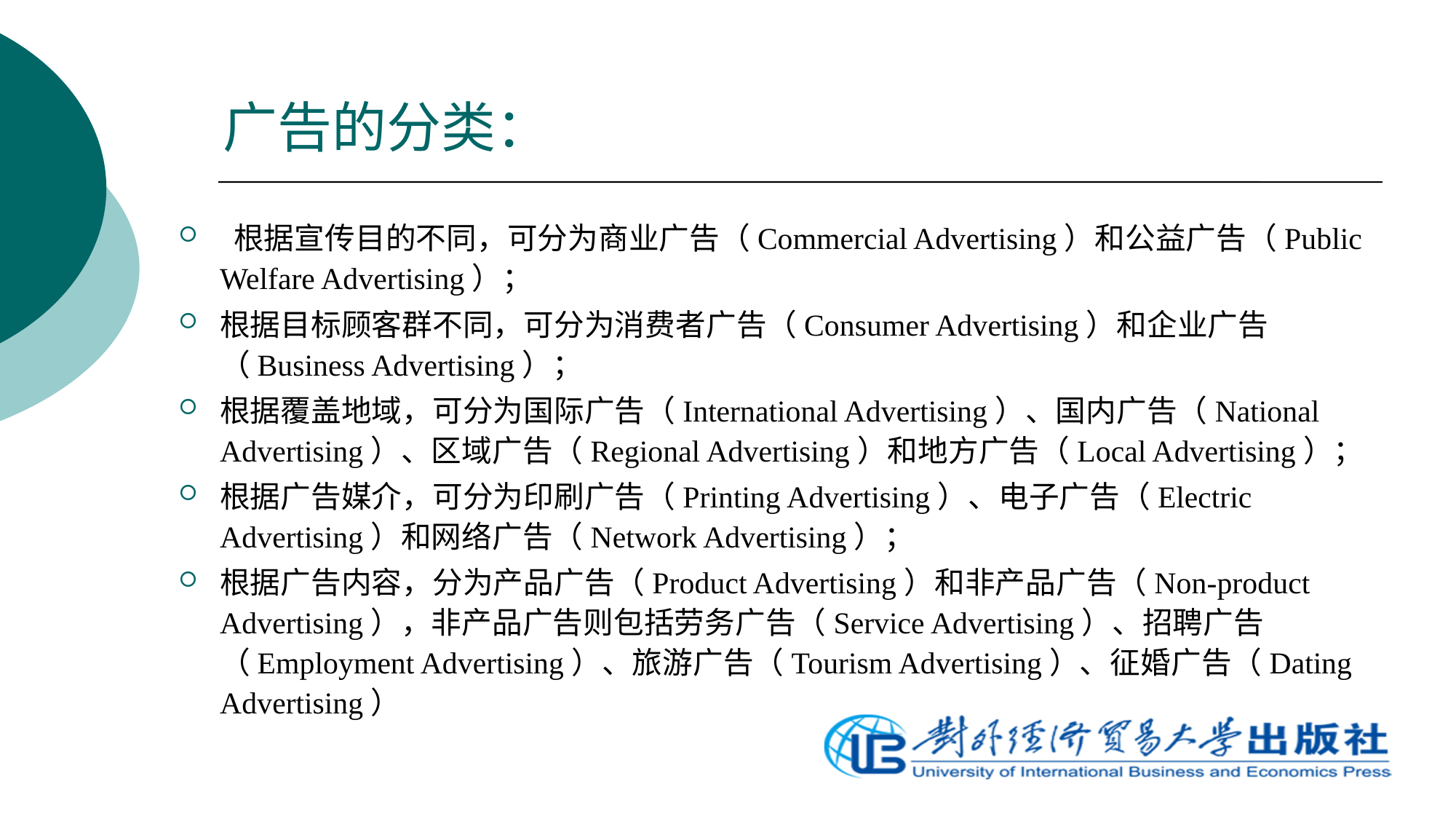

# 广告的分类：
 根据宣传目的不同，可分为商业广告（Commercial Advertising）和公益广告（Public Welfare Advertising）；
根据目标顾客群不同，可分为消费者广告（Consumer Advertising）和企业广告（Business Advertising）；
根据覆盖地域，可分为国际广告（International Advertising）、国内广告（National Advertising）、区域广告（Regional Advertising）和地方广告（Local Advertising）；
根据广告媒介，可分为印刷广告（Printing Advertising）、电子广告（Electric Advertising）和网络广告（Network Advertising）；
根据广告内容，分为产品广告（Product Advertising）和非产品广告（Non-product Advertising），非产品广告则包括劳务广告（Service Advertising）、招聘广告（Employment Advertising）、旅游广告（Tourism Advertising）、征婚广告（Dating Advertising）